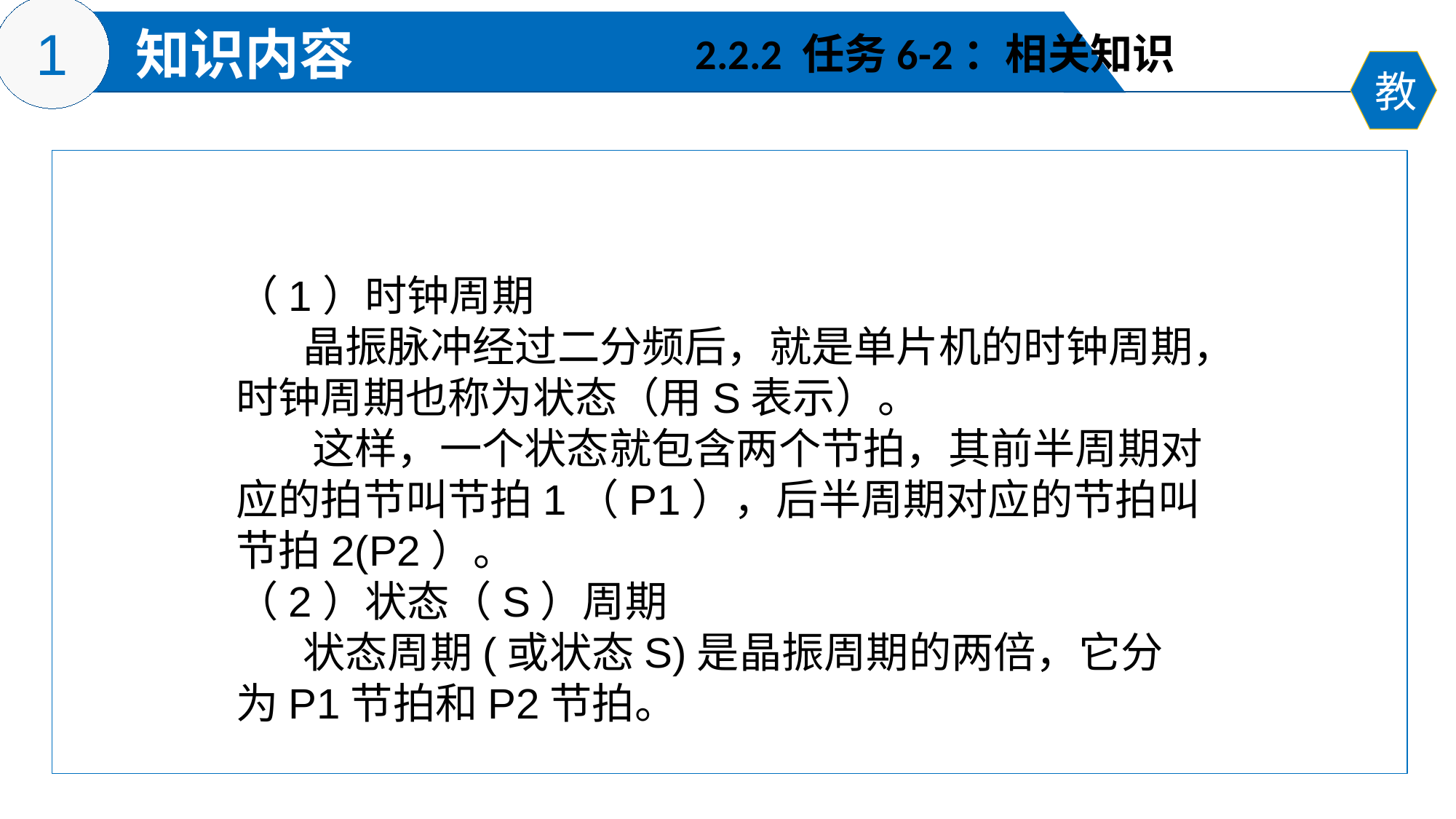

2.2.2 任务6-2：相关知识
（1）时钟周期
      晶振脉冲经过二分频后，就是单片机的时钟周期，时钟周期也称为状态（用S表示）。
       这样，一个状态就包含两个节拍，其前半周期对应的拍节叫节拍1（P1），后半周期对应的节拍叫节拍2(P2）。
（2）状态（S）周期
      状态周期(或状态S)是晶振周期的两倍，它分为P1节拍和P2节拍。